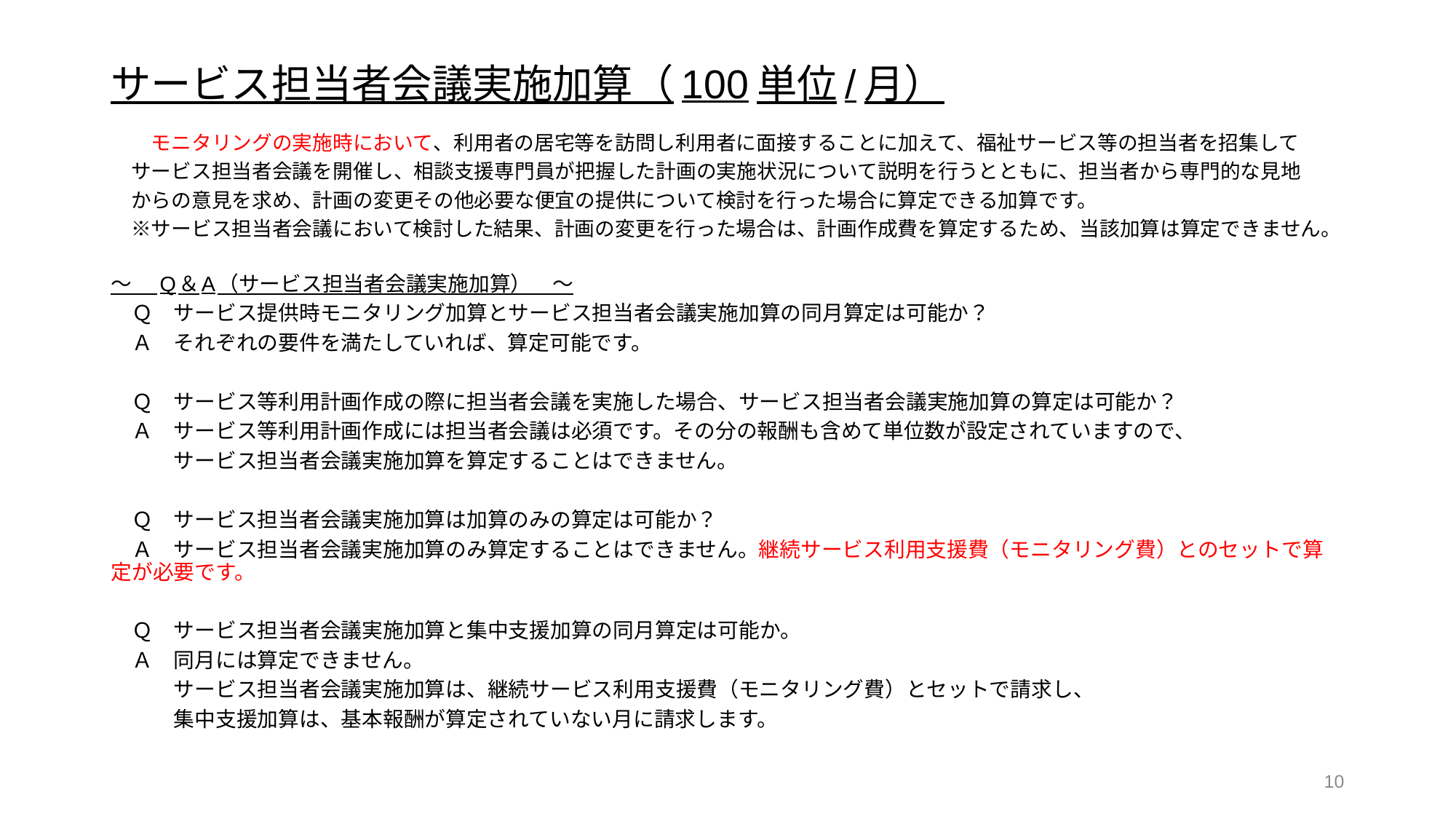

# サービス担当者会議実施加算（100単位/月）
　　モニタリングの実施時において、利用者の居宅等を訪問し利用者に面接することに加えて、福祉サービス等の担当者を招集して
　サービス担当者会議を開催し、相談支援専門員が把握した計画の実施状況について説明を行うとともに、担当者から専門的な見地
　からの意見を求め、計画の変更その他必要な便宜の提供について検討を行った場合に算定できる加算です。
　※サービス担当者会議において検討した結果、計画の変更を行った場合は、計画作成費を算定するため、当該加算は算定できません。

～　 Q＆A（サービス担当者会議実施加算）　～
　Ｑ　サービス提供時モニタリング加算とサービス担当者会議実施加算の同月算定は可能か？
　Ａ　それぞれの要件を満たしていれば、算定可能です。

　Ｑ　サービス等利用計画作成の際に担当者会議を実施した場合、サービス担当者会議実施加算の算定は可能か？
　Ａ　サービス等利用計画作成には担当者会議は必須です。その分の報酬も含めて単位数が設定されていますので、
　　　サービス担当者会議実施加算を算定することはできません。

　Ｑ　サービス担当者会議実施加算は加算のみの算定は可能か？
　Ａ　サービス担当者会議実施加算のみ算定することはできません。継続サービス利用支援費（モニタリング費）とのセットで算定が必要です。

　Ｑ　サービス担当者会議実施加算と集中支援加算の同月算定は可能か。
　Ａ　同月には算定できません。
　　　サービス担当者会議実施加算は、継続サービス利用支援費（モニタリング費）とセットで請求し、
　　　集中支援加算は、基本報酬が算定されていない月に請求します。

10